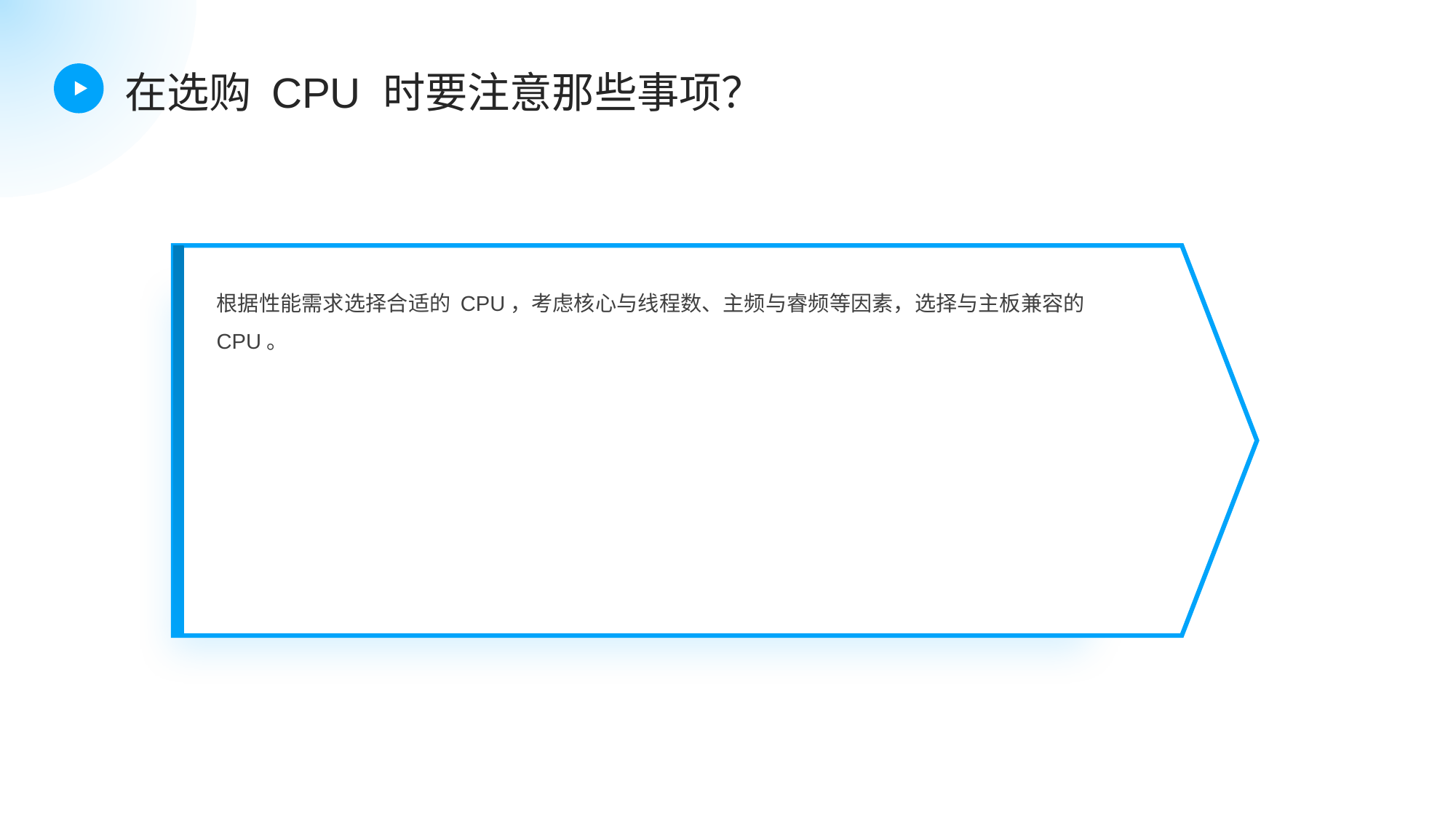

在选购 CPU 时要注意那些事项？

根据性能需求选择合适的 CPU，考虑核心与线程数、主频与睿频等因素，选择与主板兼容的 CPU。